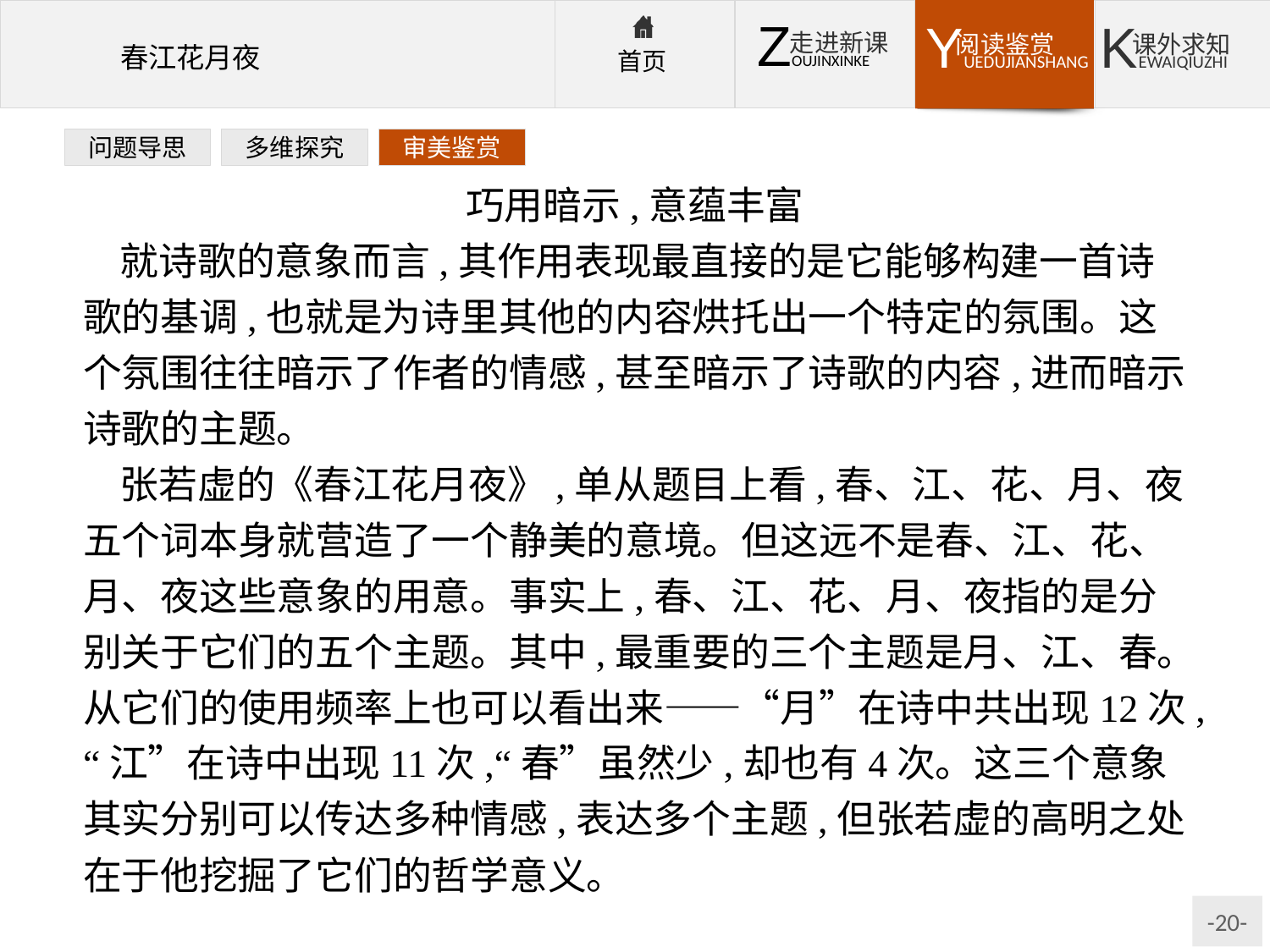

问题导思
多维探究
审美鉴赏
巧用暗示,意蕴丰富
就诗歌的意象而言,其作用表现最直接的是它能够构建一首诗歌的基调,也就是为诗里其他的内容烘托出一个特定的氛围。这个氛围往往暗示了作者的情感,甚至暗示了诗歌的内容,进而暗示诗歌的主题。
张若虚的《春江花月夜》,单从题目上看,春、江、花、月、夜五个词本身就营造了一个静美的意境。但这远不是春、江、花、月、夜这些意象的用意。事实上,春、江、花、月、夜指的是分别关于它们的五个主题。其中,最重要的三个主题是月、江、春。从它们的使用频率上也可以看出来——“月”在诗中共出现12次,“江”在诗中出现11次,“春”虽然少,却也有4次。这三个意象其实分别可以传达多种情感,表达多个主题,但张若虚的高明之处在于他挖掘了它们的哲学意义。